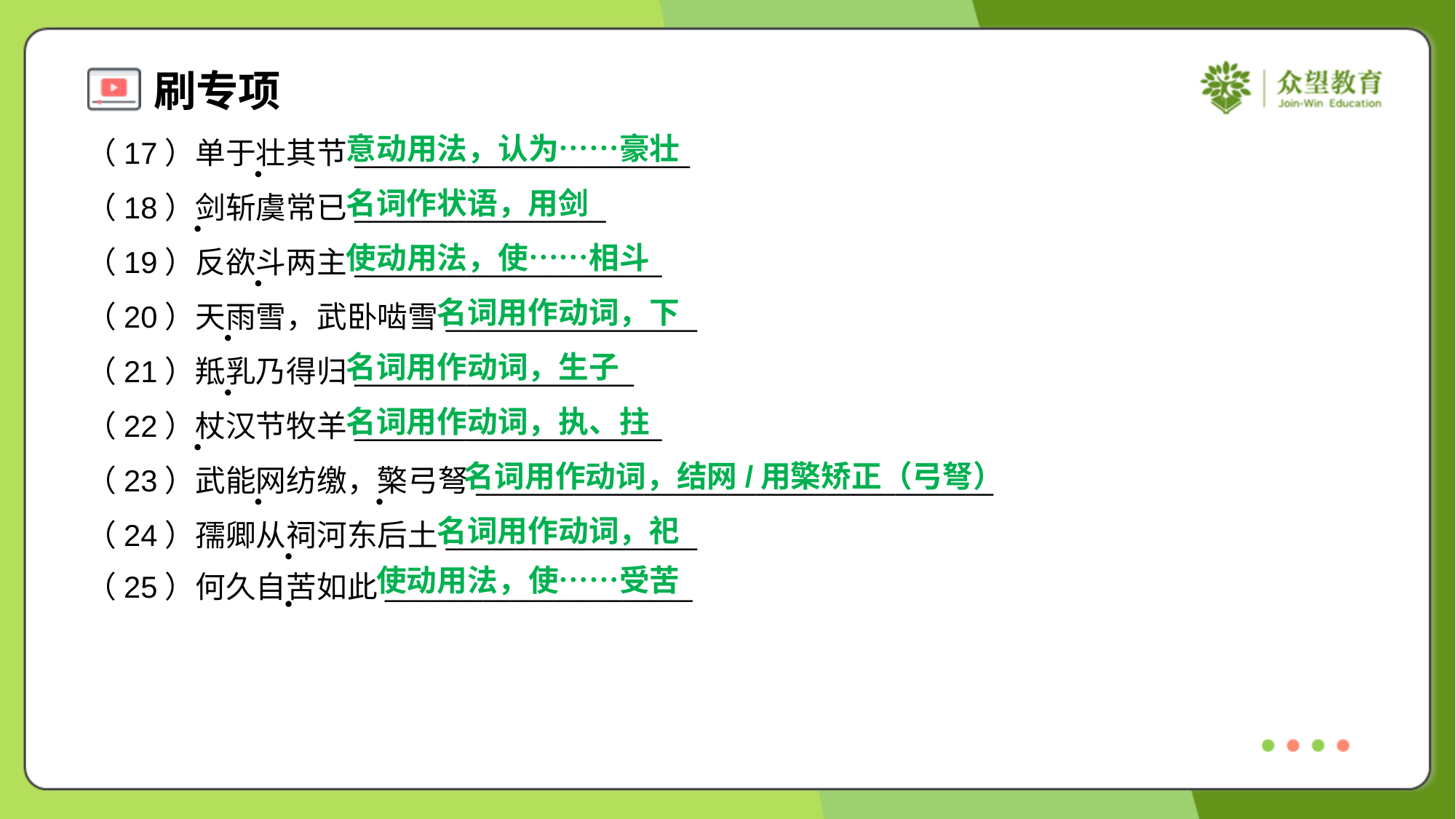

意动用法，认为……豪壮
（17）单于壮其节________________________
（18）剑斩虞常已__________________
（19）反欲斗两主______________________
（20）天雨雪，武卧啮雪__________________
（21）羝乳乃得归____________________
（22）杖汉节牧羊______________________
（23）武能网纺缴，檠弓弩_____________________________________
（24）孺卿从祠河东后土__________________
（25）何久自苦如此______________________
名词作状语，用剑

使动用法，使……相斗

名词用作动词，下

名词用作动词，生子

名词用作动词，执、拄

名词用作动词，结网/用檠矫正（弓弩）

名词用作动词，祀

使动用法，使……受苦